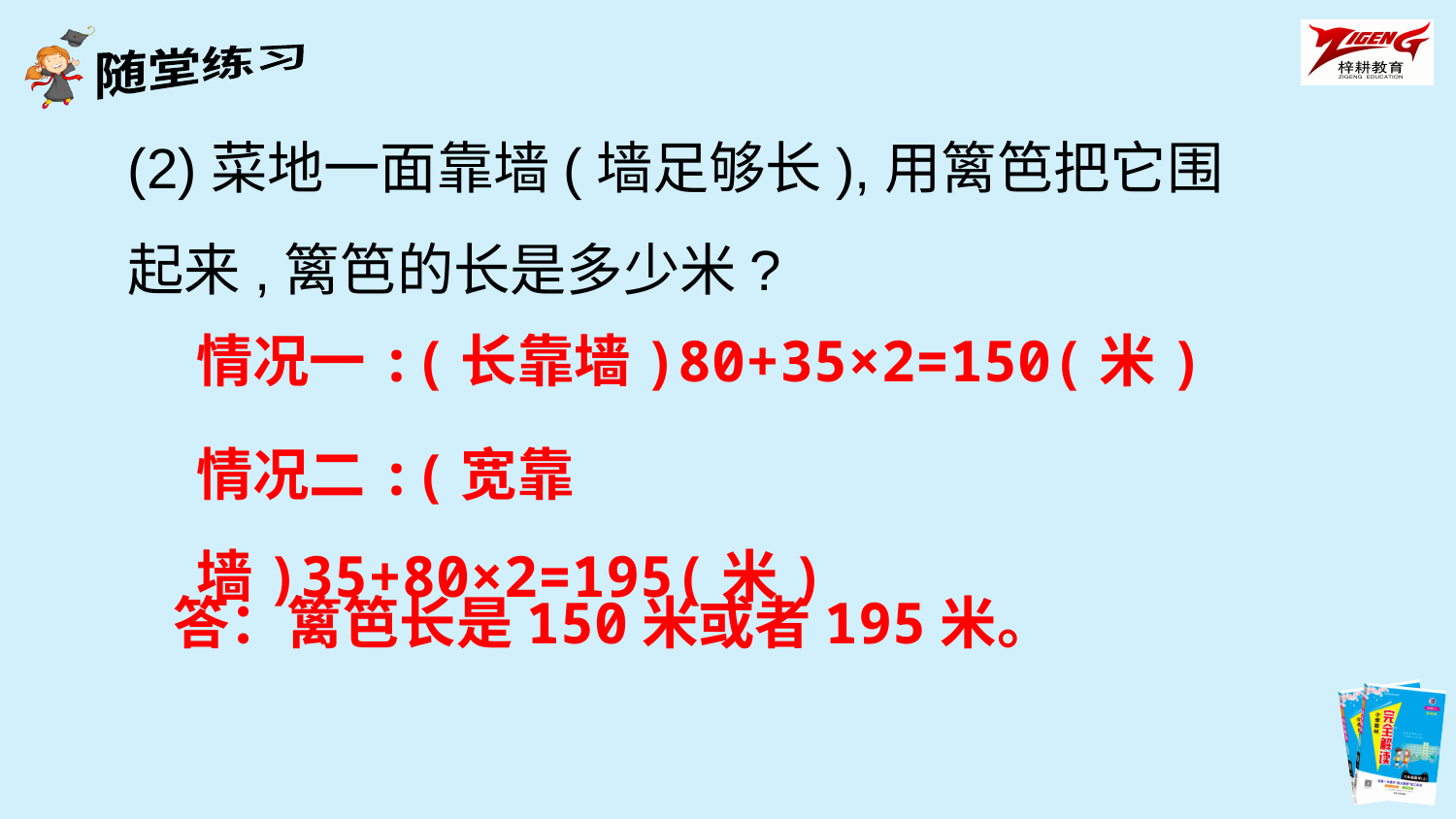

(2)菜地一面靠墙(墙足够长),用篱笆把它围起来,篱笆的长是多少米?
情况一:(长靠墙)80+35×2=150(米)
情况二:(宽靠墙)35+80×2=195(米)
答：篱笆长是150米或者195米。